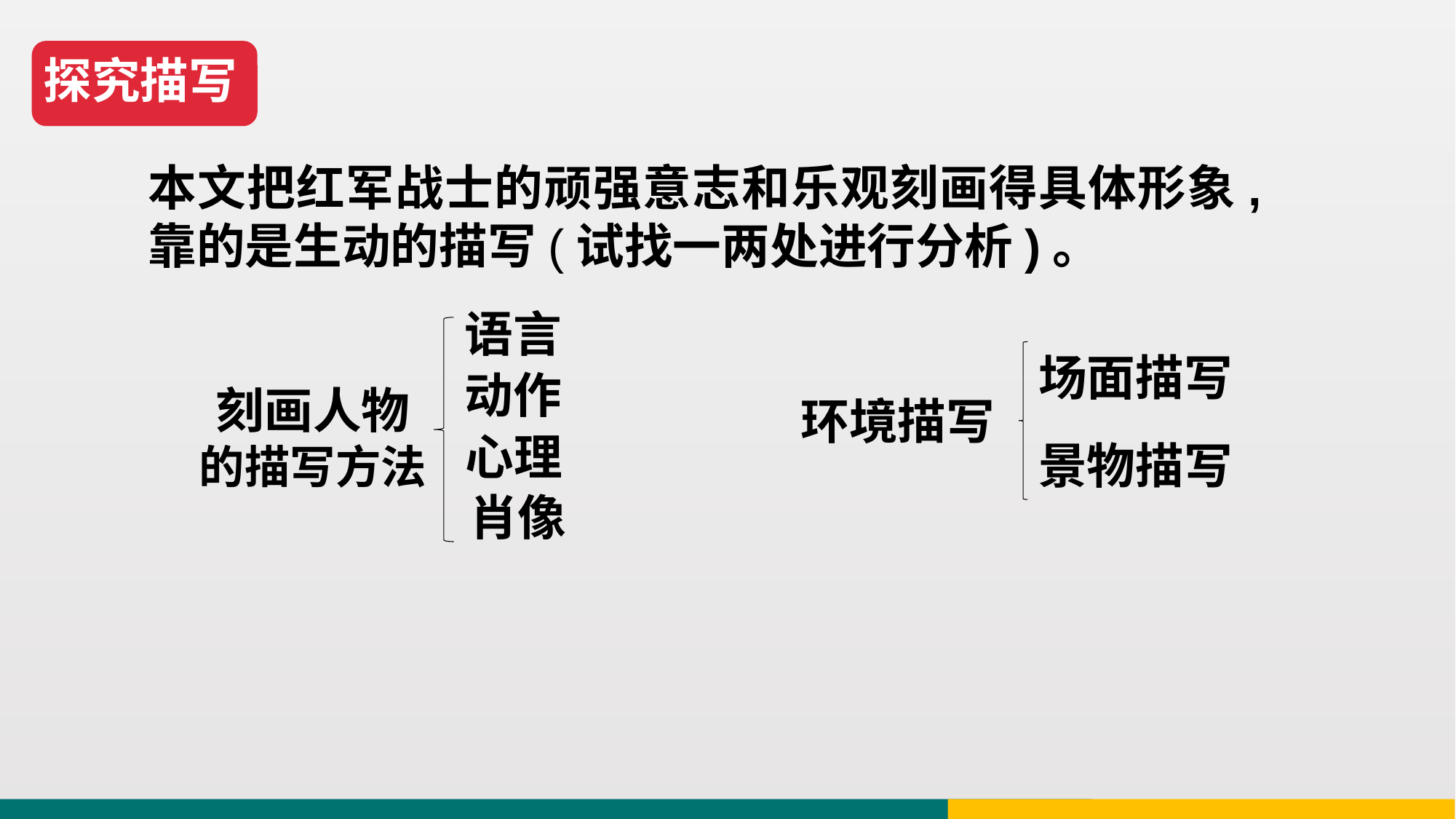

探究描写
本文把红军战士的顽强意志和乐观刻画得具体形象,靠的是生动的描写(试找一两处进行分析)。
语言

场面描写
动作
刻画人物
的描写方法
环境描写
心理
景物描写
肖像